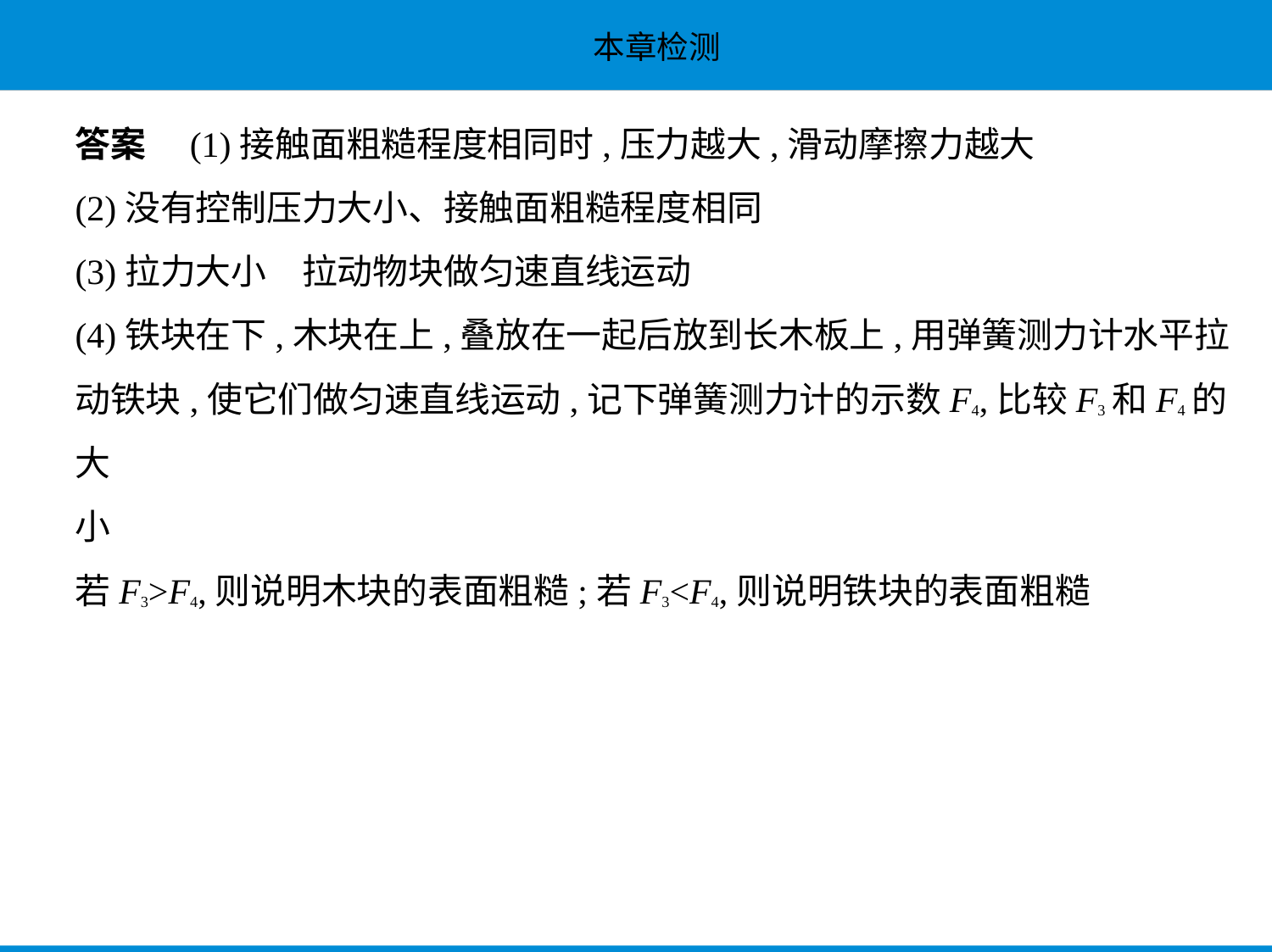

答案　(1)接触面粗糙程度相同时,压力越大,滑动摩擦力越大
(2)没有控制压力大小、接触面粗糙程度相同
(3)拉力大小　拉动物块做匀速直线运动
(4)铁块在下,木块在上,叠放在一起后放到长木板上,用弹簧测力计水平拉
动铁块,使它们做匀速直线运动,记下弹簧测力计的示数F4,比较F3和F4的大
小
若F3>F4,则说明木块的表面粗糙;若F3<F4,则说明铁块的表面粗糙